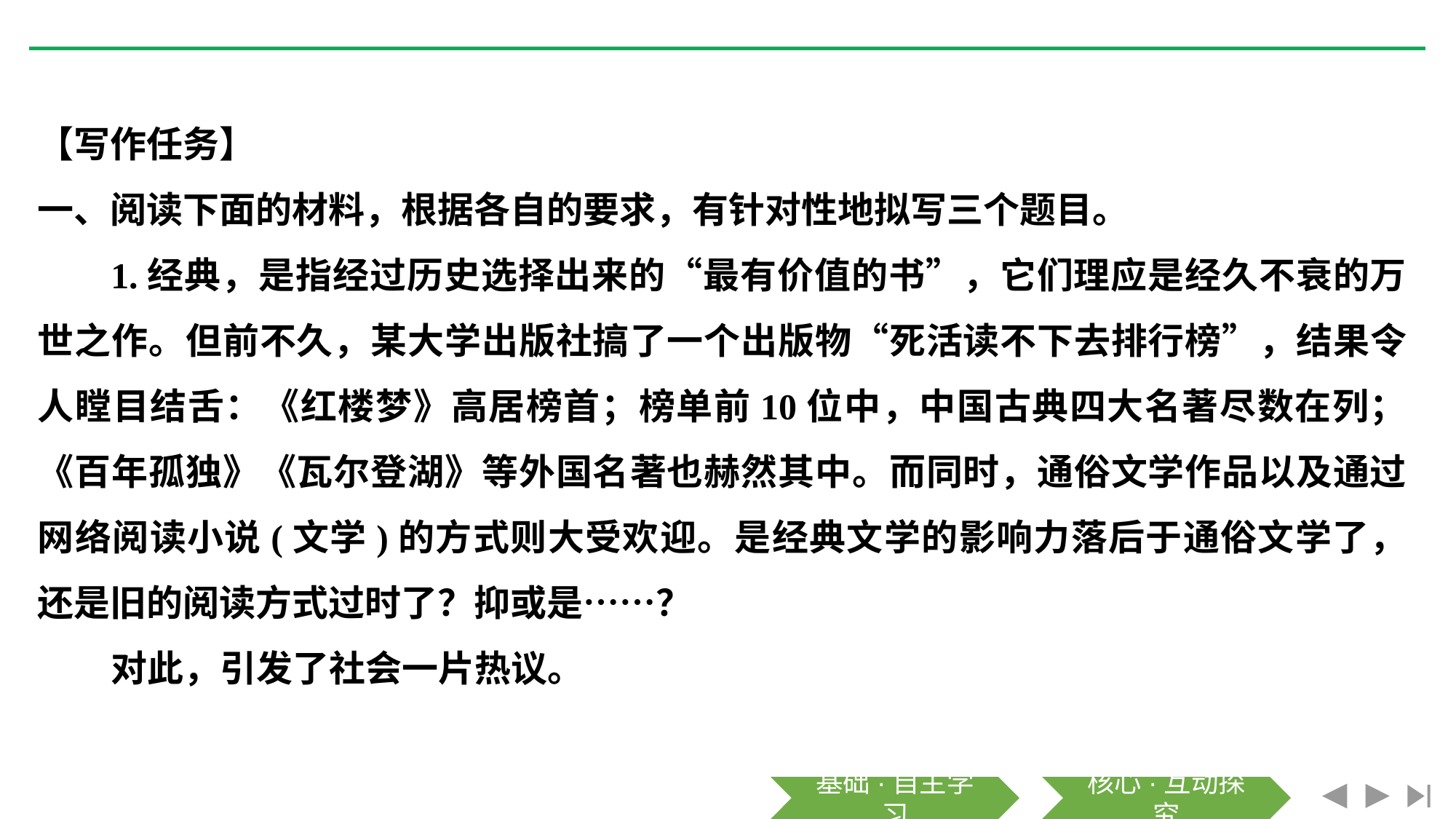

【写作任务】
一、阅读下面的材料，根据各自的要求，有针对性地拟写三个题目。
1.经典，是指经过历史选择出来的“最有价值的书”，它们理应是经久不衰的万世之作。但前不久，某大学出版社搞了一个出版物“死活读不下去排行榜”，结果令人瞠目结舌：《红楼梦》高居榜首；榜单前10位中，中国古典四大名著尽数在列；《百年孤独》《瓦尔登湖》等外国名著也赫然其中。而同时，通俗文学作品以及通过网络阅读小说(文学)的方式则大受欢迎。是经典文学的影响力落后于通俗文学了，还是旧的阅读方式过时了？抑或是……？
对此，引发了社会一片热议。